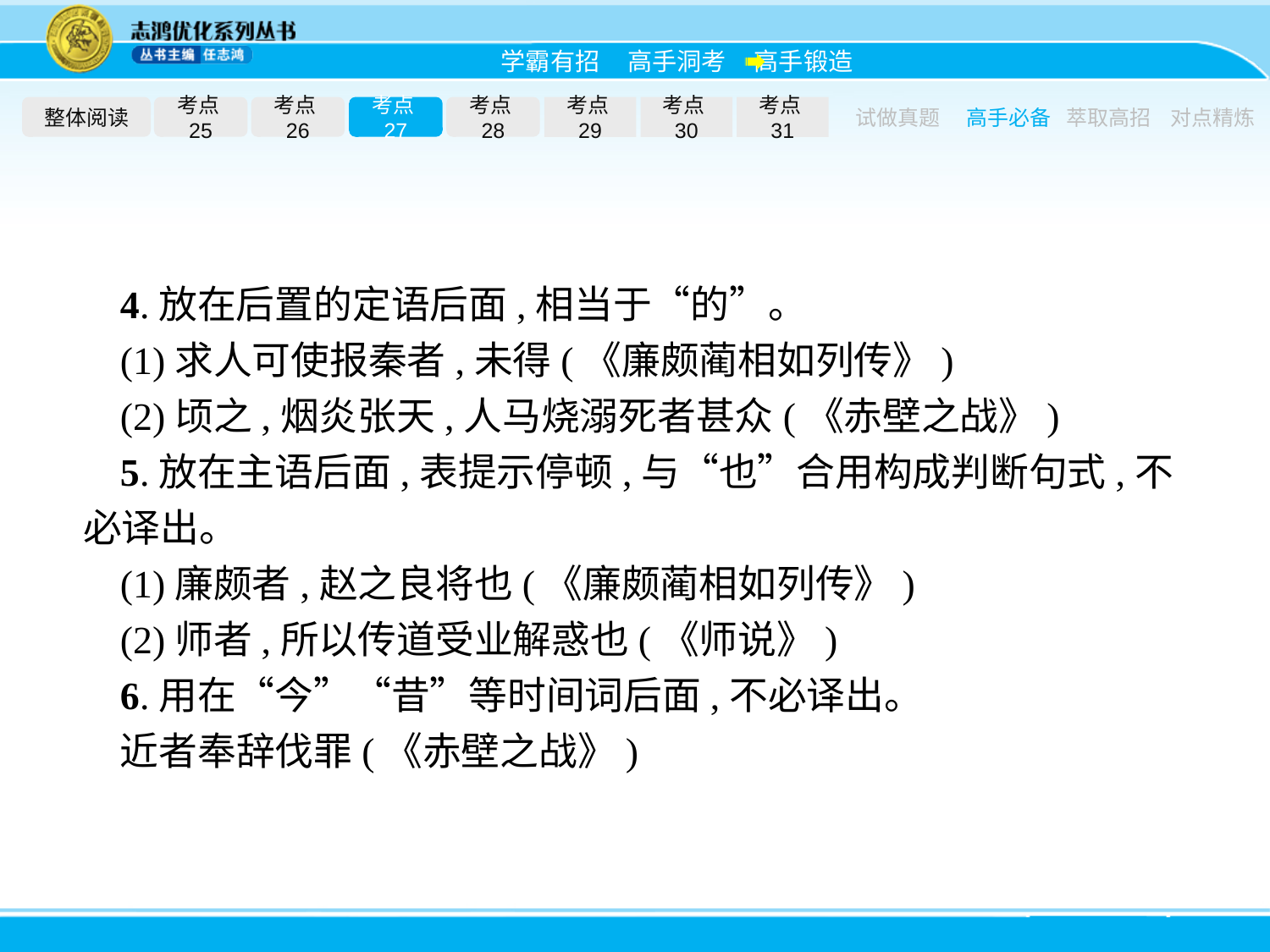

整体阅读
考点25
考点26
考点27
考点28
考点29
考点30
考点31
试做真题
高手必备
萃取高招
对点精炼
4.放在后置的定语后面,相当于“的”。
(1)求人可使报秦者,未得(《廉颇蔺相如列传》)
(2)顷之,烟炎张天,人马烧溺死者甚众(《赤壁之战》)
5.放在主语后面,表提示停顿,与“也”合用构成判断句式,不必译出。
(1)廉颇者,赵之良将也(《廉颇蔺相如列传》)
(2)师者,所以传道受业解惑也(《师说》)
6.用在“今”“昔”等时间词后面,不必译出。
近者奉辞伐罪(《赤壁之战》)